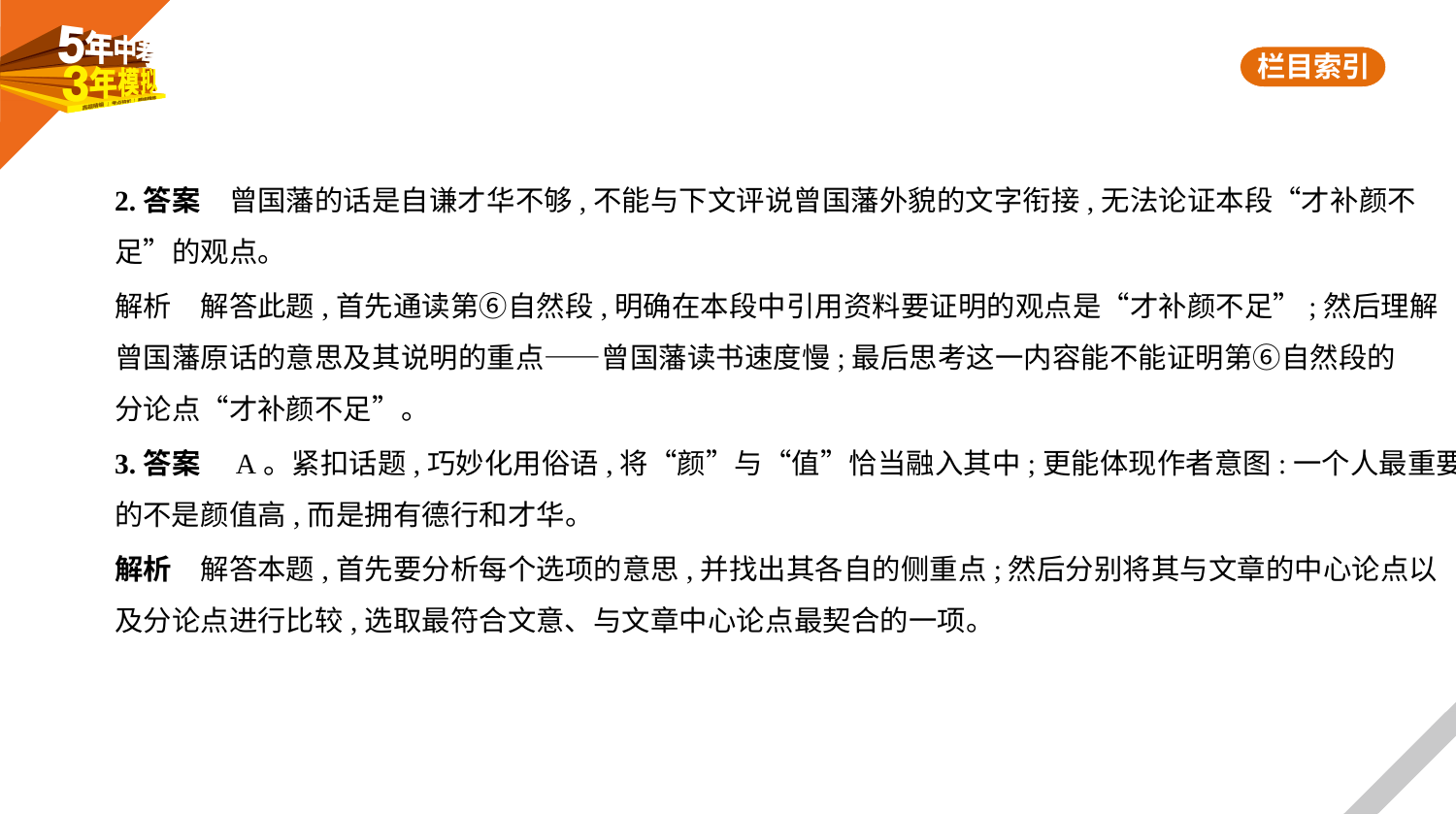

2.答案　曾国藩的话是自谦才华不够,不能与下文评说曾国藩外貌的文字衔接,无法论证本段“才补颜不
足”的观点。
解析　解答此题,首先通读第⑥自然段,明确在本段中引用资料要证明的观点是“才补颜不足”;然后理解
曾国藩原话的意思及其说明的重点——曾国藩读书速度慢;最后思考这一内容能不能证明第⑥自然段的
分论点“才补颜不足”。
3.答案　A。紧扣话题,巧妙化用俗语,将“颜”与“值”恰当融入其中;更能体现作者意图:一个人最重要
的不是颜值高,而是拥有德行和才华。
解析　解答本题,首先要分析每个选项的意思,并找出其各自的侧重点;然后分别将其与文章的中心论点以
及分论点进行比较,选取最符合文意、与文章中心论点最契合的一项。